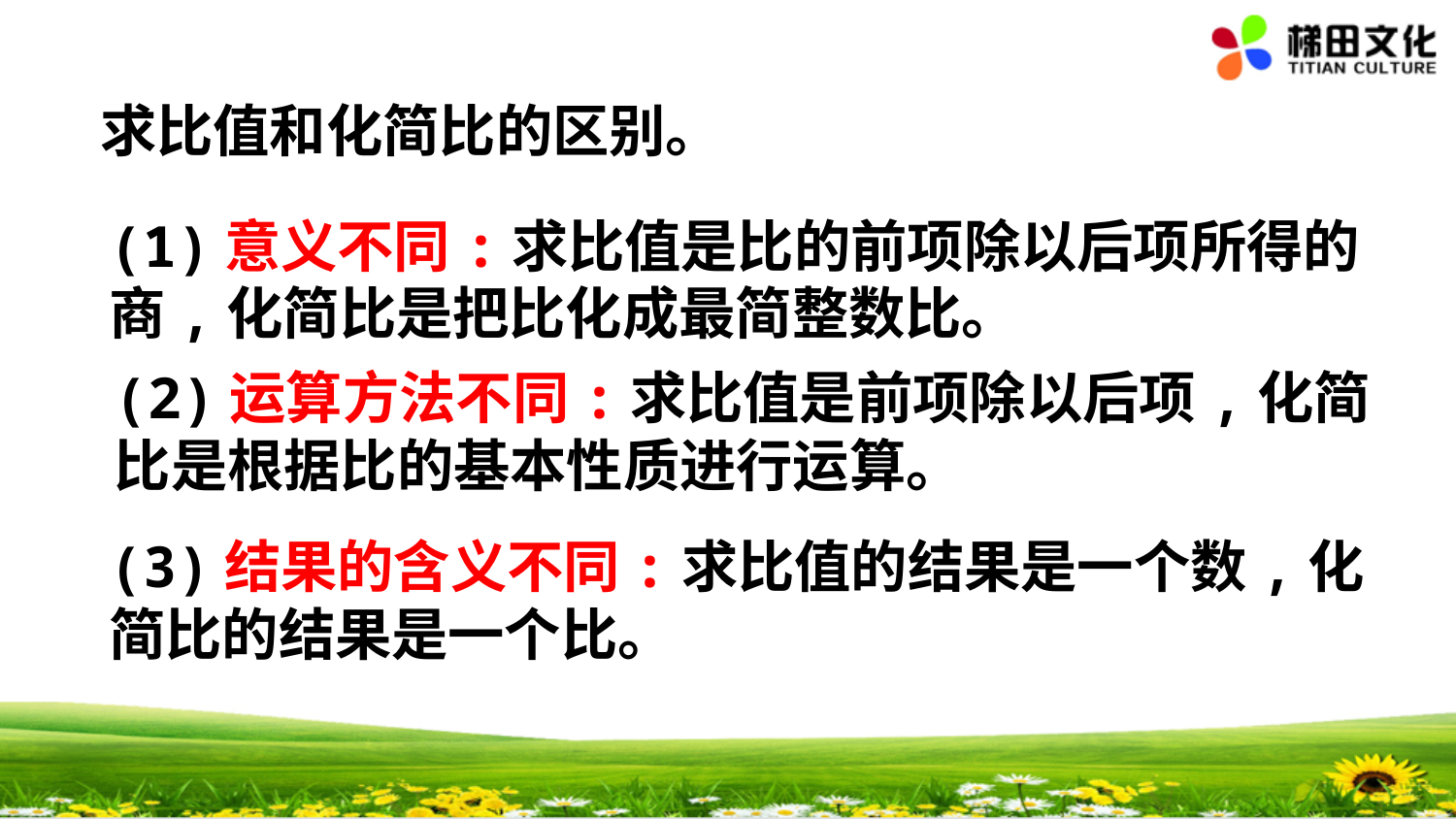

求比值和化简比的区别。
(1)意义不同:求比值是比的前项除以后项所得的商,化简比是把比化成最简整数比。
(2)运算方法不同:求比值是前项除以后项,化简比是根据比的基本性质进行运算。
(3)结果的含义不同:求比值的结果是一个数,化简比的结果是一个比。